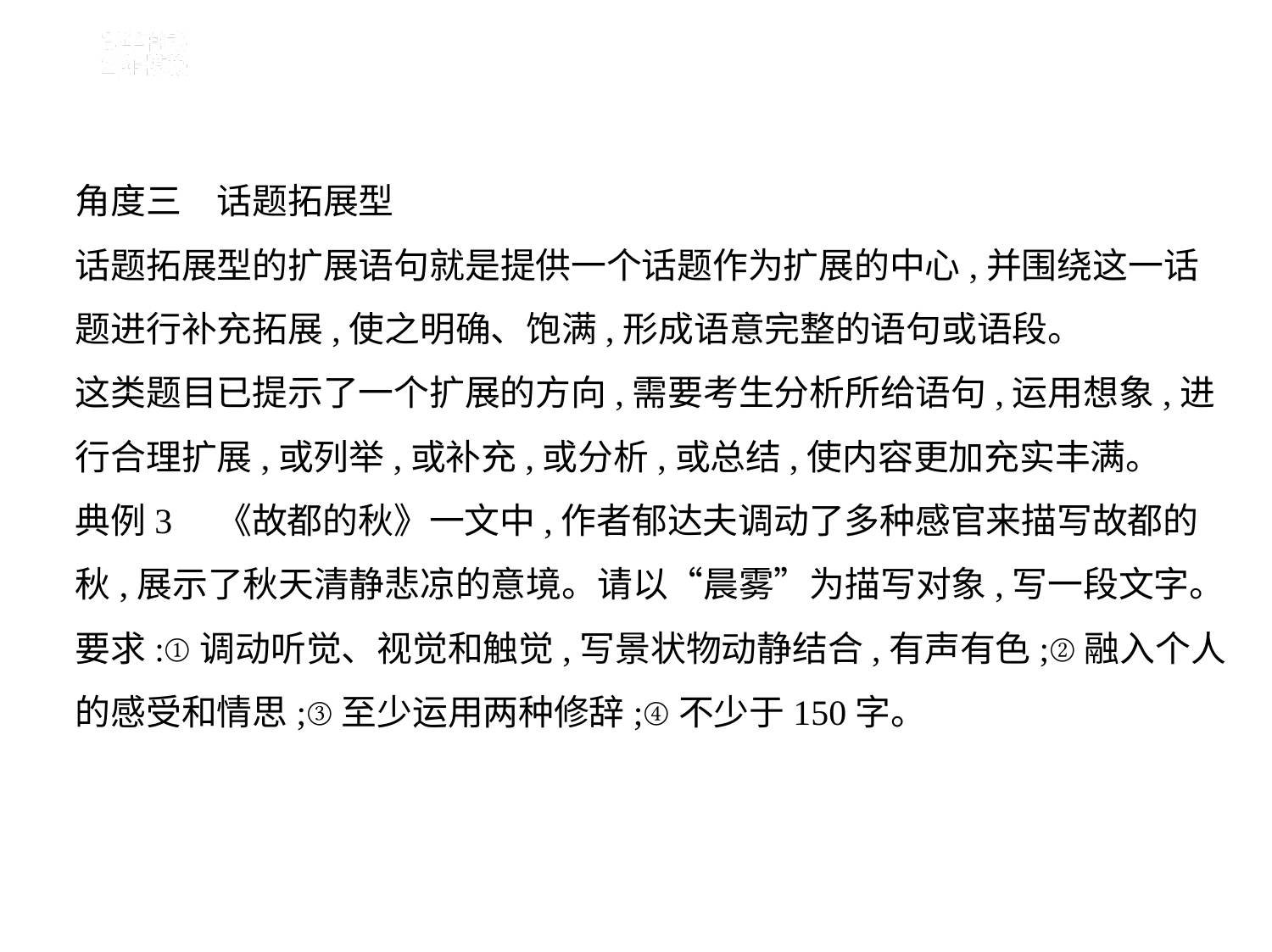

角度三　话题拓展型
话题拓展型的扩展语句就是提供一个话题作为扩展的中心,并围绕这一话
题进行补充拓展,使之明确、饱满,形成语意完整的语句或语段。
这类题目已提示了一个扩展的方向,需要考生分析所给语句,运用想象,进
行合理扩展,或列举,或补充,或分析,或总结,使内容更加充实丰满。
典例3　《故都的秋》一文中,作者郁达夫调动了多种感官来描写故都的
秋,展示了秋天清静悲凉的意境。请以“晨雾”为描写对象,写一段文字。
要求:①调动听觉、视觉和触觉,写景状物动静结合,有声有色;②融入个人
的感受和情思;③至少运用两种修辞;④不少于150字。